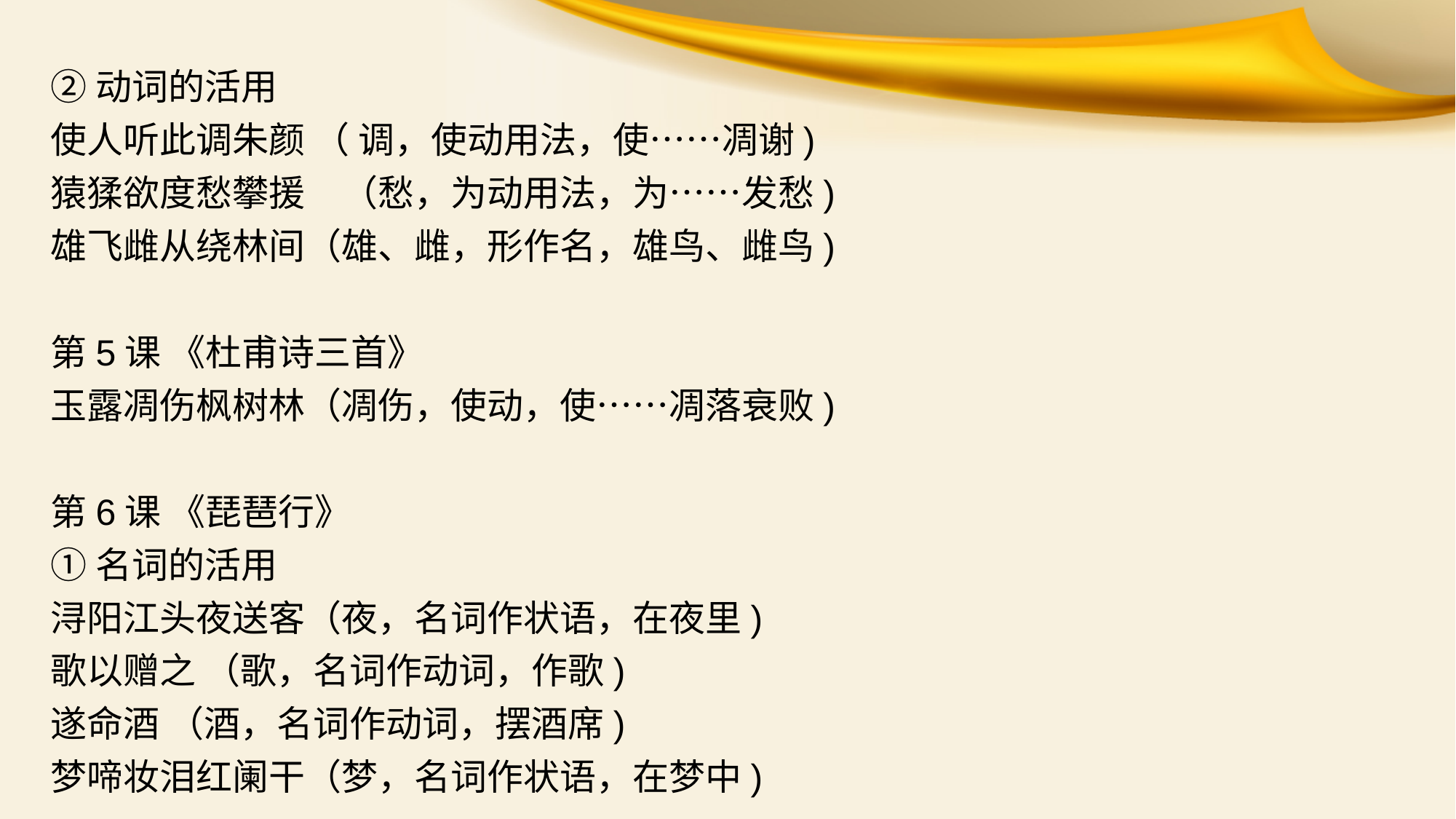

②动词的活用
使人听此调朱颜 （ 调，使动用法，使……凋谢)
猿猱欲度愁攀援　（愁，为动用法，为……发愁)
雄飞雌从绕林间（雄、雌，形作名，雄鸟、雌鸟)

第5课 《杜甫诗三首》
玉露凋伤枫树林（凋伤，使动，使……凋落衰败)

第6课 《琵琶行》
①名词的活用
浔阳江头夜送客（夜，名词作状语，在夜里)
歌以赠之 （歌，名词作动词，作歌)
遂命酒 （酒，名词作动词，摆酒席)
梦啼妆泪红阑干（梦，名词作状语，在梦中)